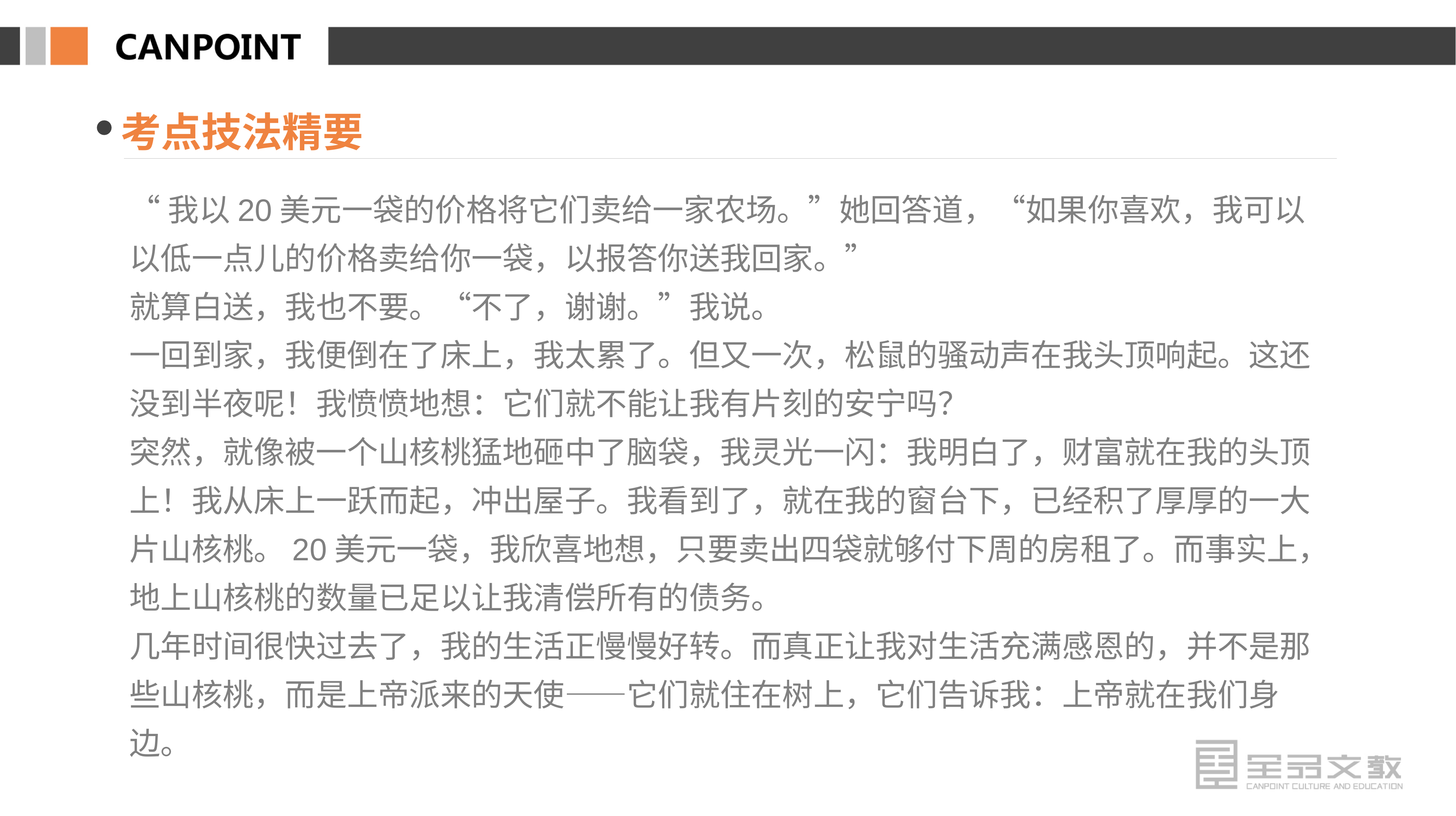

考点技法精要

“我以20美元一袋的价格将它们卖给一家农场。”她回答道，“如果你喜欢，我可以以低一点儿的价格卖给你一袋，以报答你送我回家。”
就算白送，我也不要。“不了，谢谢。”我说。
一回到家，我便倒在了床上，我太累了。但又一次，松鼠的骚动声在我头顶响起。这还没到半夜呢！我愤愤地想：它们就不能让我有片刻的安宁吗？
突然，就像被一个山核桃猛地砸中了脑袋，我灵光一闪：我明白了，财富就在我的头顶上！我从床上一跃而起，冲出屋子。我看到了，就在我的窗台下，已经积了厚厚的一大片山核桃。20美元一袋，我欣喜地想，只要卖出四袋就够付下周的房租了。而事实上，地上山核桃的数量已足以让我清偿所有的债务。
几年时间很快过去了，我的生活正慢慢好转。而真正让我对生活充满感恩的，并不是那些山核桃，而是上帝派来的天使——它们就住在树上，它们告诉我：上帝就在我们身边。